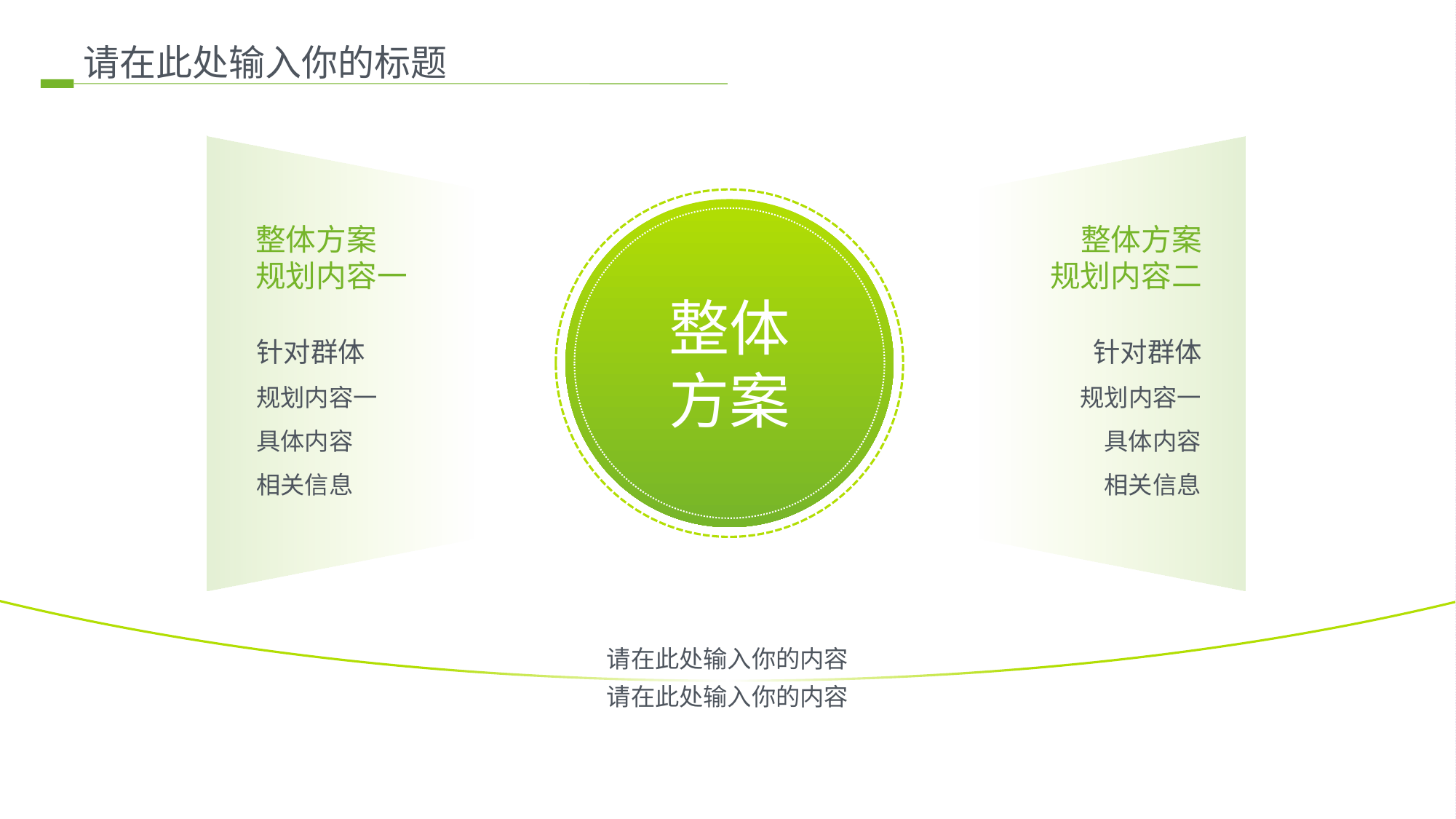

请在此处输入你的标题

整体方案
规划内容一
整体方案
规划内容二

整体
方案
针对群体
针对群体

规划内容一
具体内容
相关信息
规划内容一
具体内容
相关信息
请在此处输入你的内容
请在此处输入你的内容